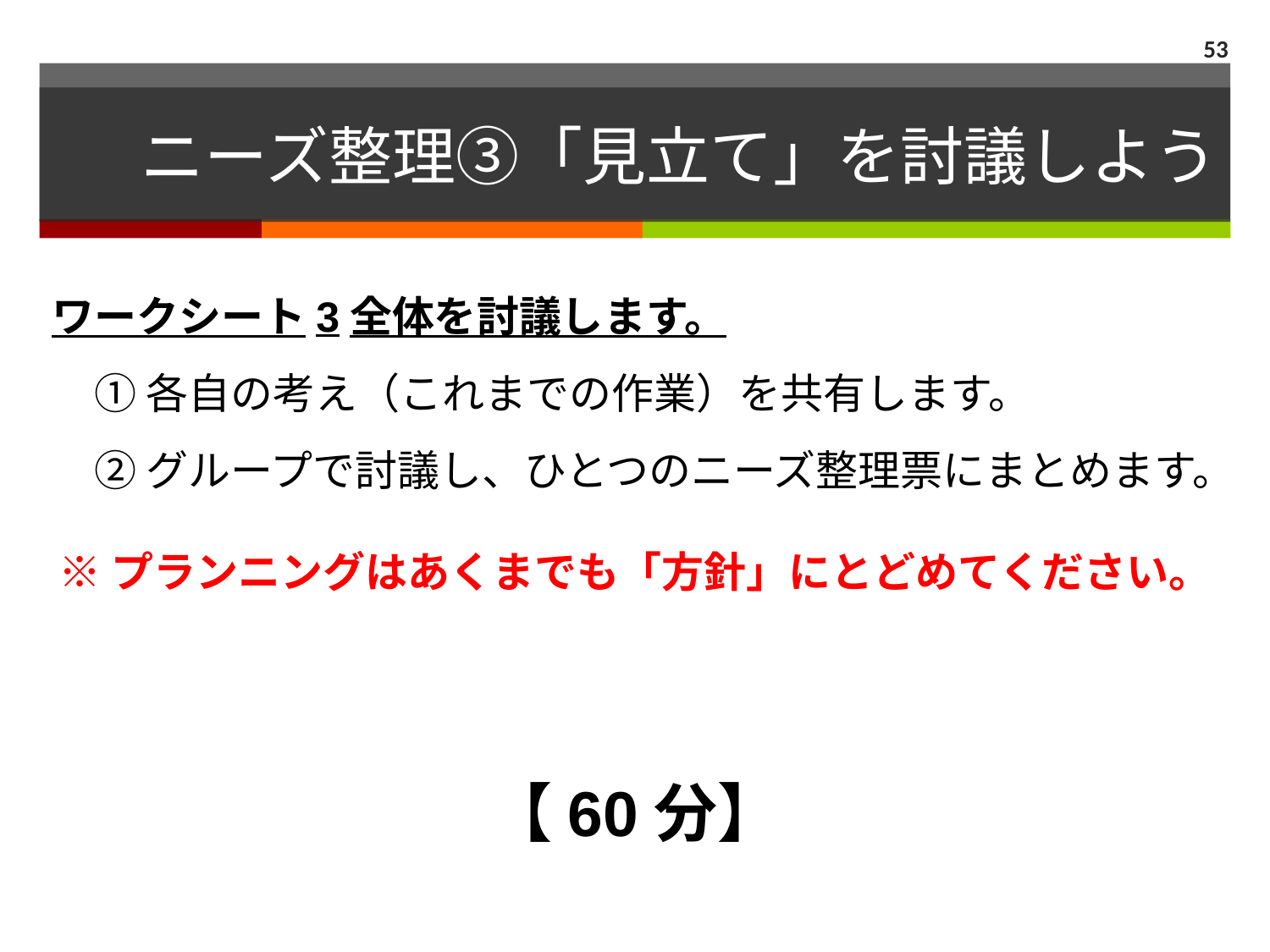

53
# ニーズ整理③「見立て」を討議しよう
ワークシート3全体を討議します。

　① 各自の考え（これまでの作業）を共有します。

　② グループで討議し、ひとつのニーズ整理票にまとめます。

※プランニングはあくまでも「方針」にとどめてください。
【60分】